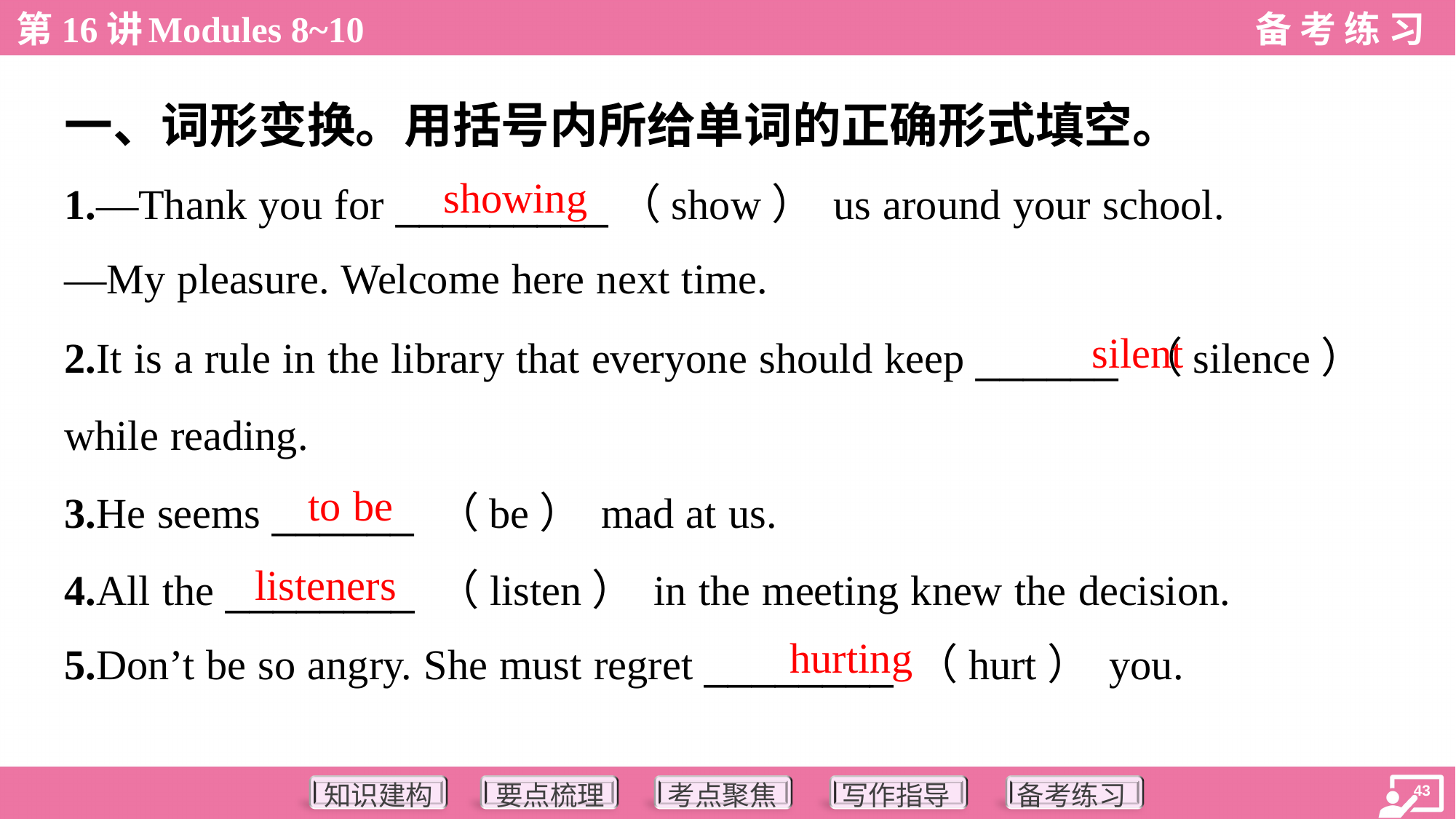

一、词形变换。用括号内所给单词的正确形式填空。
showing
1.—Thank you for _________（show） us around your school.
—My pleasure. Welcome here next time.
silent
2.It is a rule in the library that everyone should keep ______ （silence）
while reading.
3.He seems ______ （be） mad at us.
4.All the ________ （listen） in the meeting knew the decision.
5.Don’t be so angry. She must regret ________ （hurt） you.
to be
listeners
hurting